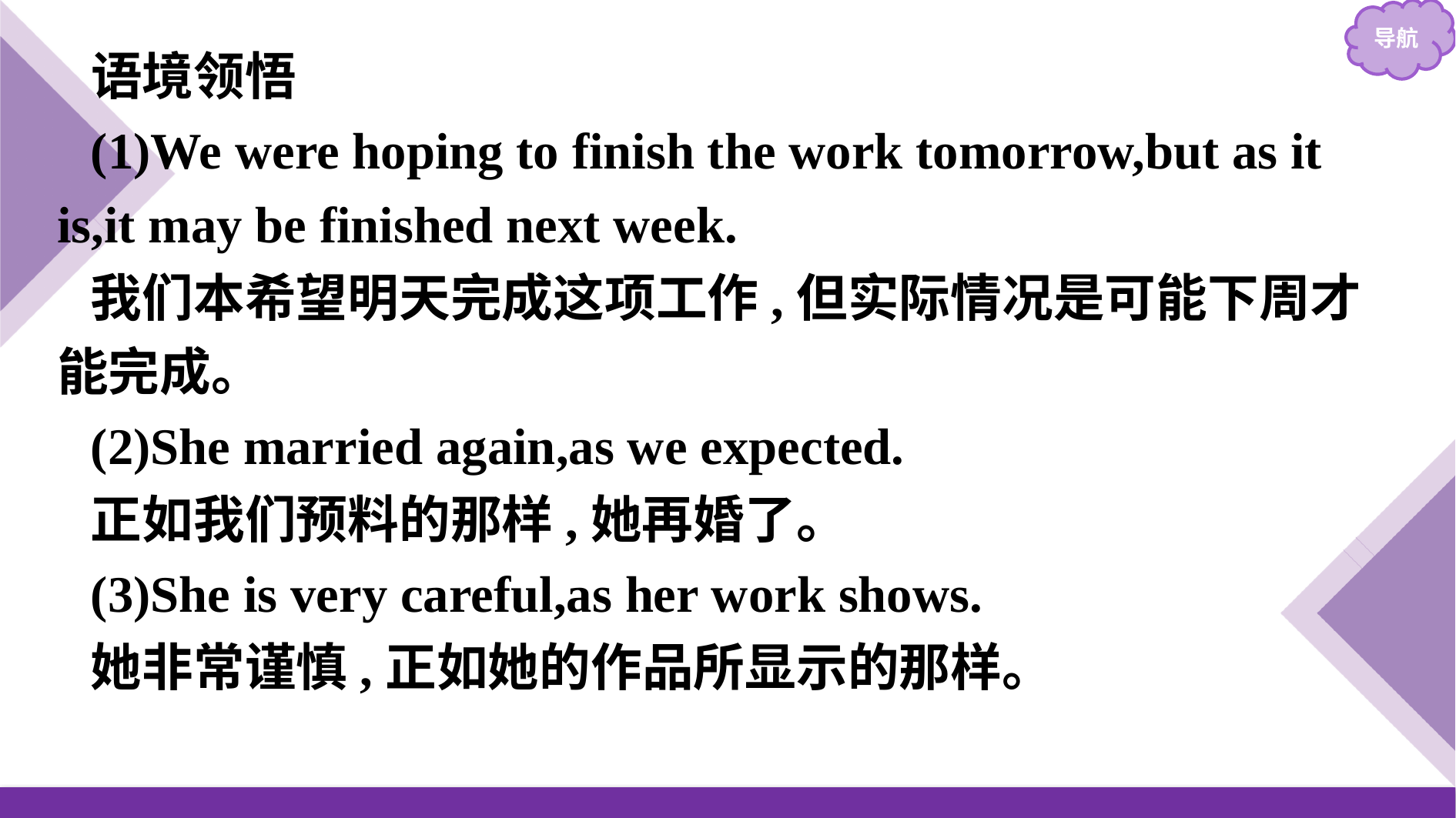

语境领悟
(1)We were hoping to finish the work tomorrow,but as it is,it may be finished next week.
我们本希望明天完成这项工作,但实际情况是可能下周才能完成。
(2)She married again,as we expected.
正如我们预料的那样,她再婚了。
(3)She is very careful,as her work shows.
她非常谨慎,正如她的作品所显示的那样。